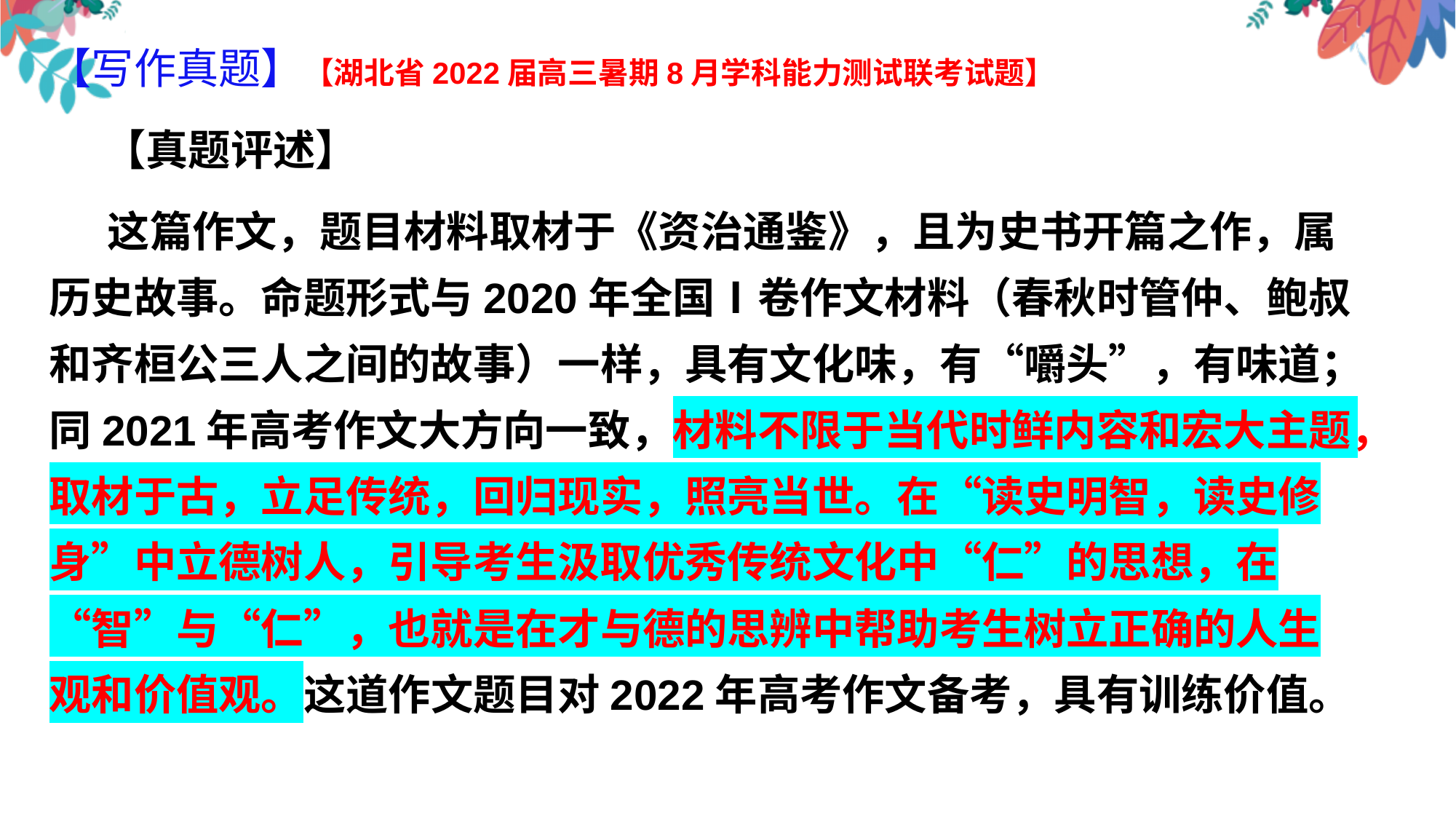

【写作真题】【湖北省2022届高三暑期8月学科能力测试联考试题】
      【真题评述】
     这篇作文，题目材料取材于《资治通鉴》，且为史书开篇之作，属历史故事。命题形式与2020年全国Ⅰ卷作文材料（春秋时管仲、鲍叔和齐桓公三人之间的故事）一样，具有文化味，有“嚼头”，有味道；同2021年高考作文大方向一致，材料不限于当代时鲜内容和宏大主题，取材于古，立足传统，回归现实，照亮当世。在“读史明智，读史修身”中立德树人，引导考生汲取优秀传统文化中“仁”的思想，在“智”与“仁”，也就是在才与德的思辨中帮助考生树立正确的人生观和价值观。这道作文题目对2022年高考作文备考，具有训练价值。